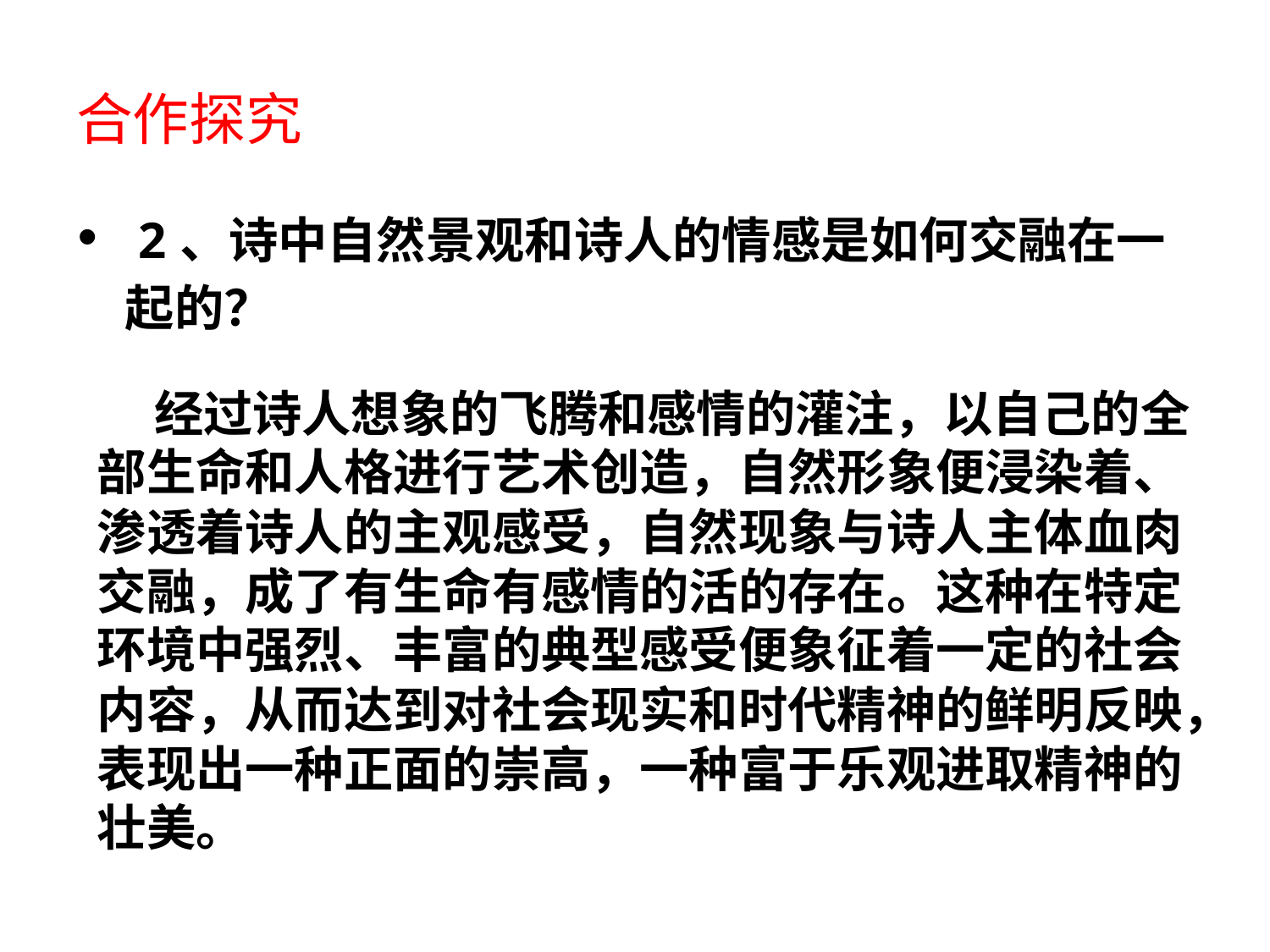

# 合作探究
 2、诗中自然景观和诗人的情感是如何交融在一起的？
    经过诗人想象的飞腾和感情的灌注，以自己的全部生命和人格进行艺术创造，自然形象便浸染着、渗透着诗人的主观感受，自然现象与诗人主体血肉交融，成了有生命有感情的活的存在。这种在特定环境中强烈、丰富的典型感受便象征着一定的社会内容，从而达到对社会现实和时代精神的鲜明反映，表现出一种正面的崇高，一种富于乐观进取精神的壮美。